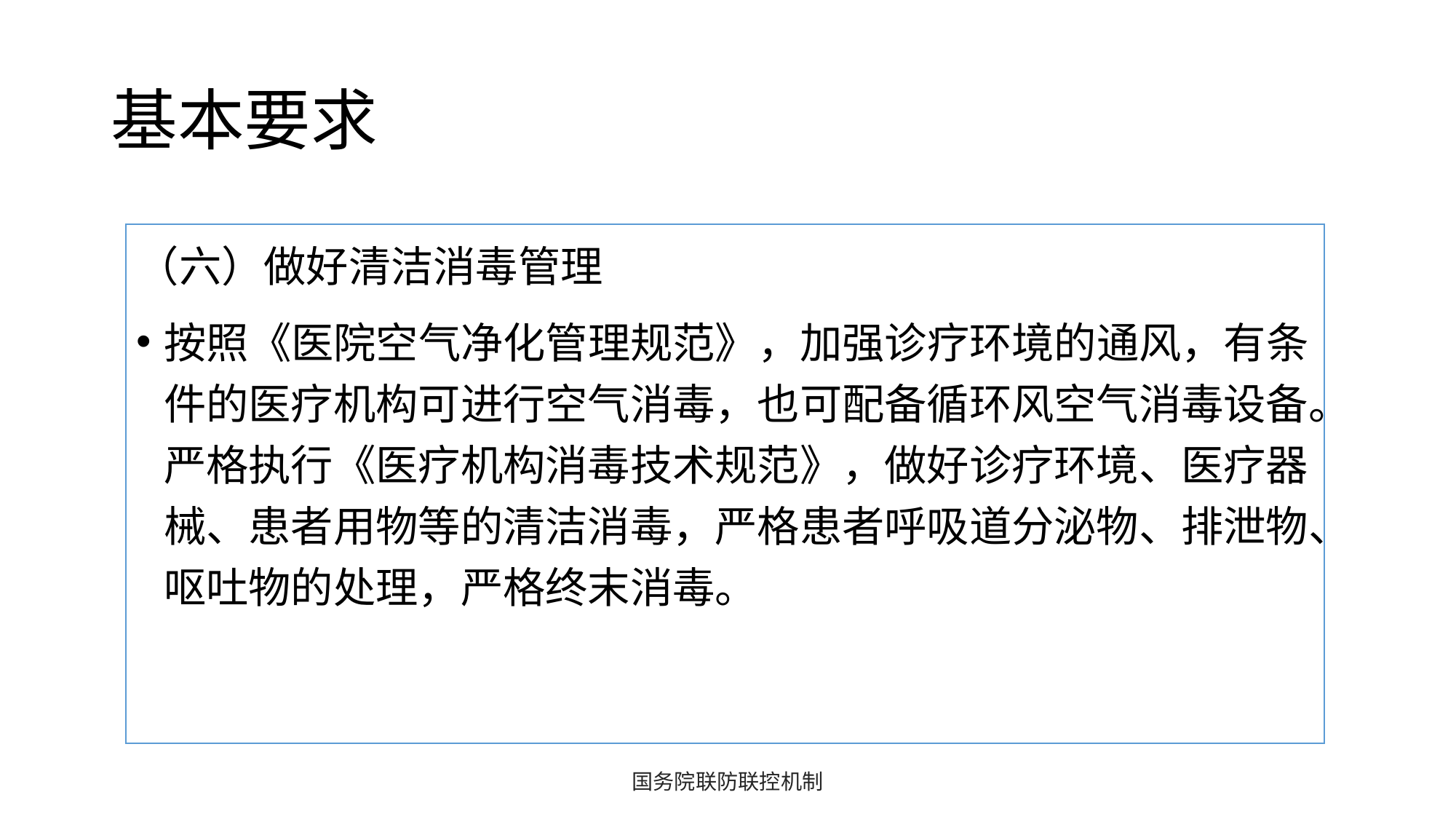

# 基本要求
（六）做好清洁消毒管理
按照《医院空气净化管理规范》，加强诊疗环境的通风，有条件的医疗机构可进行空气消毒，也可配备循环风空气消毒设备。严格执行《医疗机构消毒技术规范》，做好诊疗环境、医疗器械、患者用物等的清洁消毒，严格患者呼吸道分泌物、排泄物、呕吐物的处理，严格终末消毒。

国务院联防联控机制
7